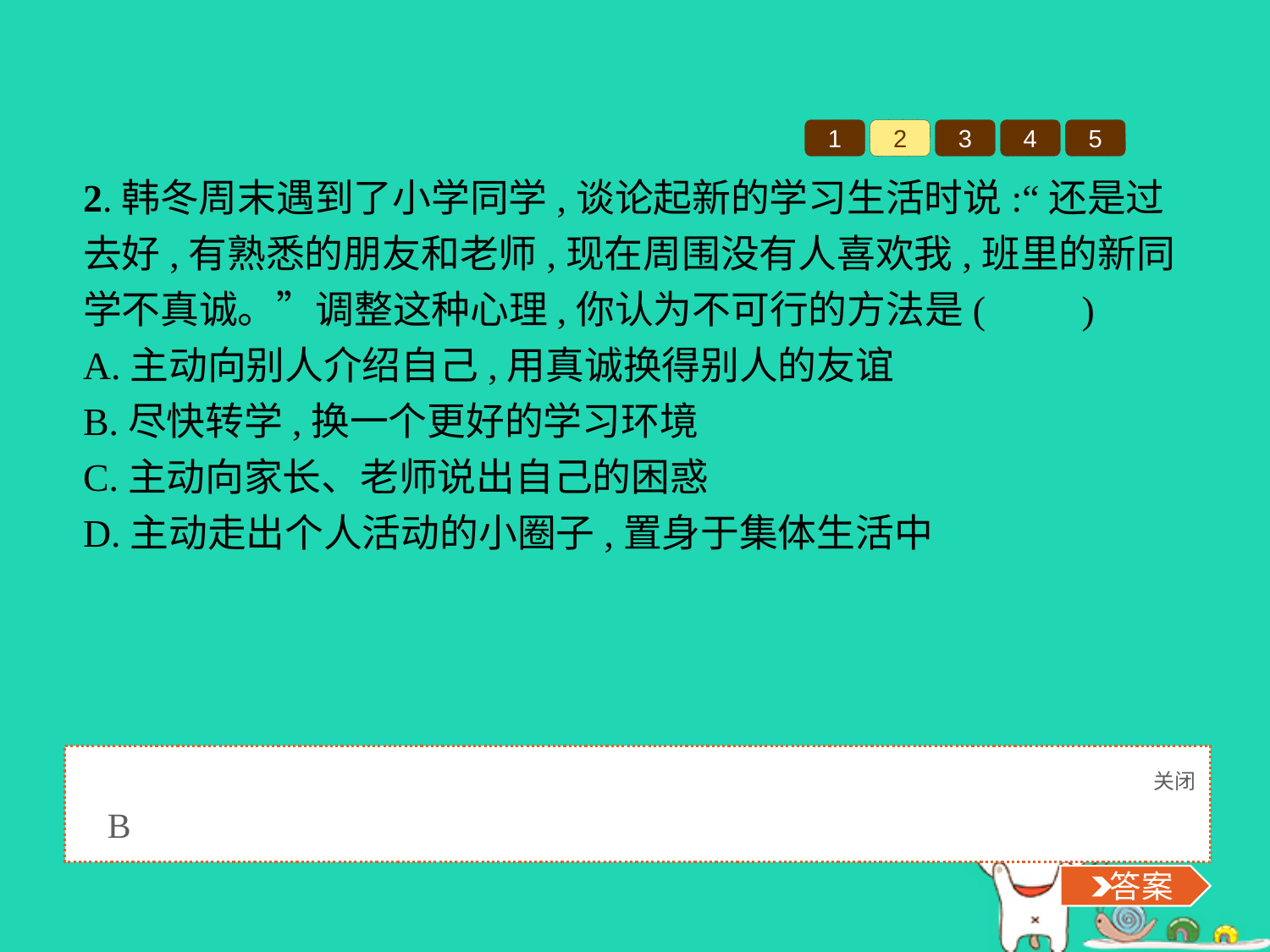

1
2
3
4
5
2.韩冬周末遇到了小学同学,谈论起新的学习生活时说:“还是过去好,有熟悉的朋友和老师,现在周围没有人喜欢我,班里的新同学不真诚。”调整这种心理,你认为不可行的方法是(　　)
A.主动向别人介绍自己,用真诚换得别人的友谊
B.尽快转学,换一个更好的学习环境
C.主动向家长、老师说出自己的困惑
D.主动走出个人活动的小圈子,置身于集体生活中

关闭
  答案

B
  答案